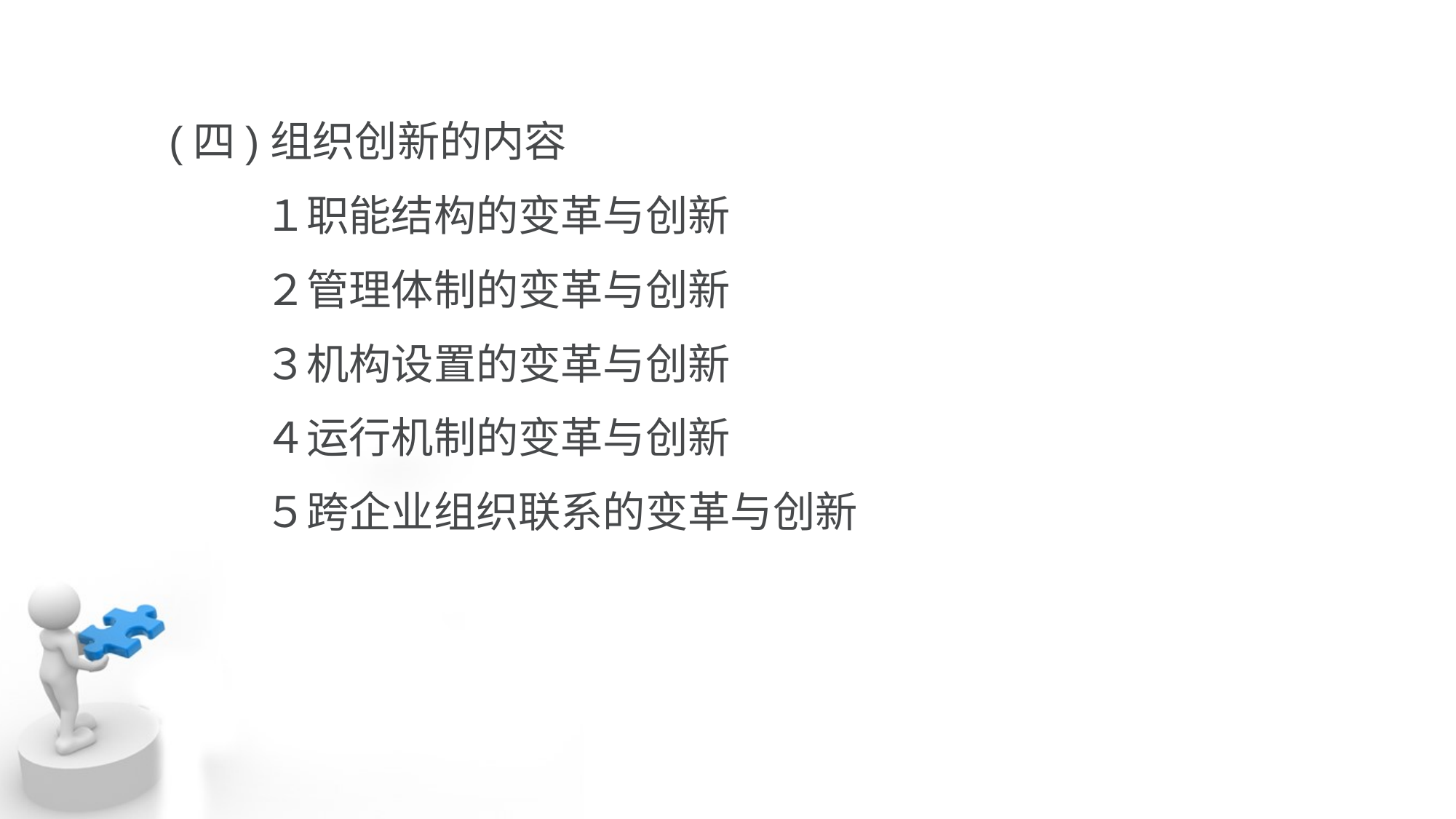

(四)组织创新的内容
         １职能结构的变革与创新
         ２管理体制的变革与创新
         ３机构设置的变革与创新
         ４运行机制的变革与创新
         ５跨企业组织联系的变革与创新